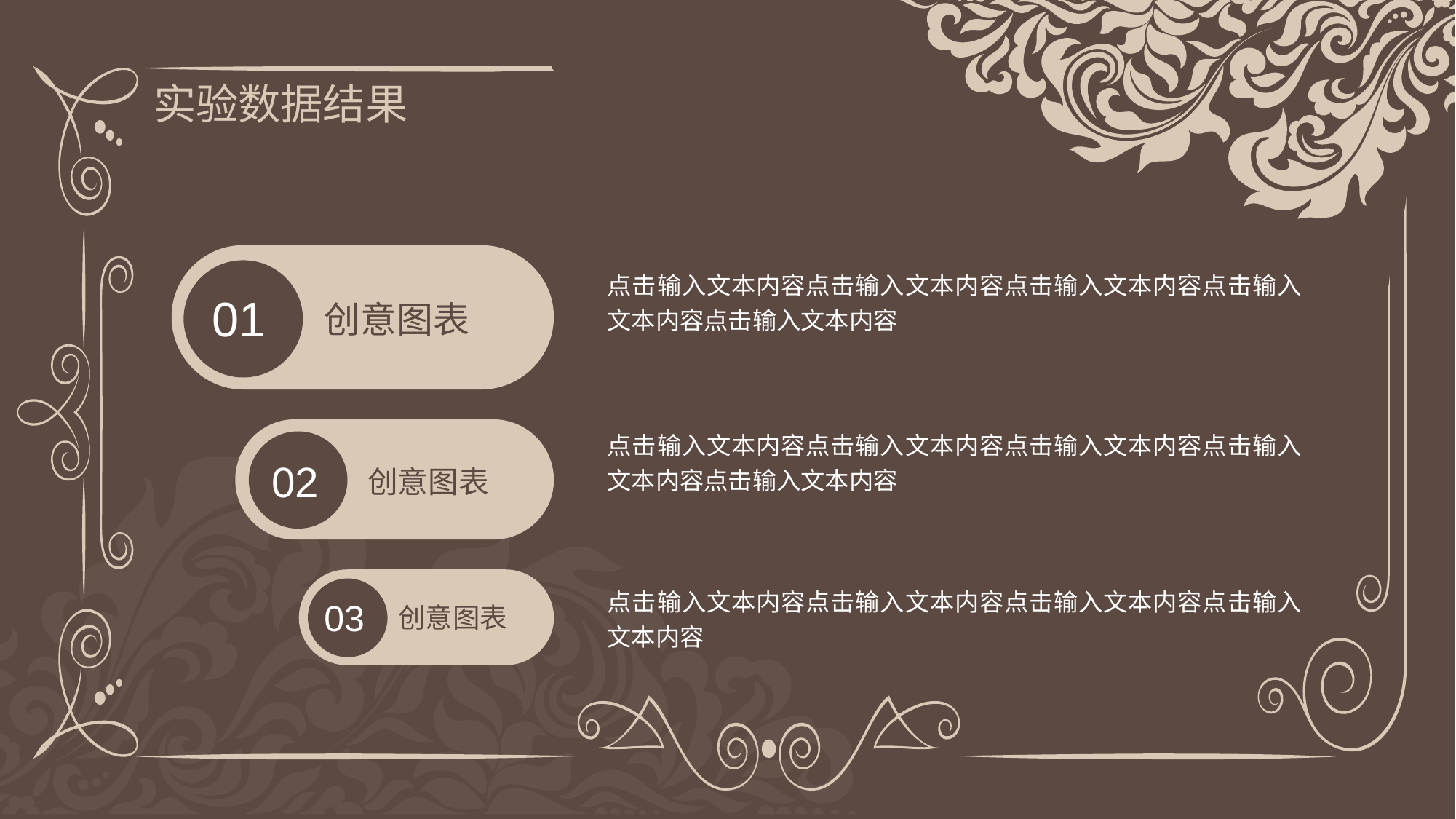

实验数据结果

01
创意图表
点击输入文本内容点击输入文本内容点击输入文本内容点击输入文本内容点击输入文本内容

02
创意图表
点击输入文本内容点击输入文本内容点击输入文本内容点击输入文本内容点击输入文本内容

03
创意图表
点击输入文本内容点击输入文本内容点击输入文本内容点击输入文本内容